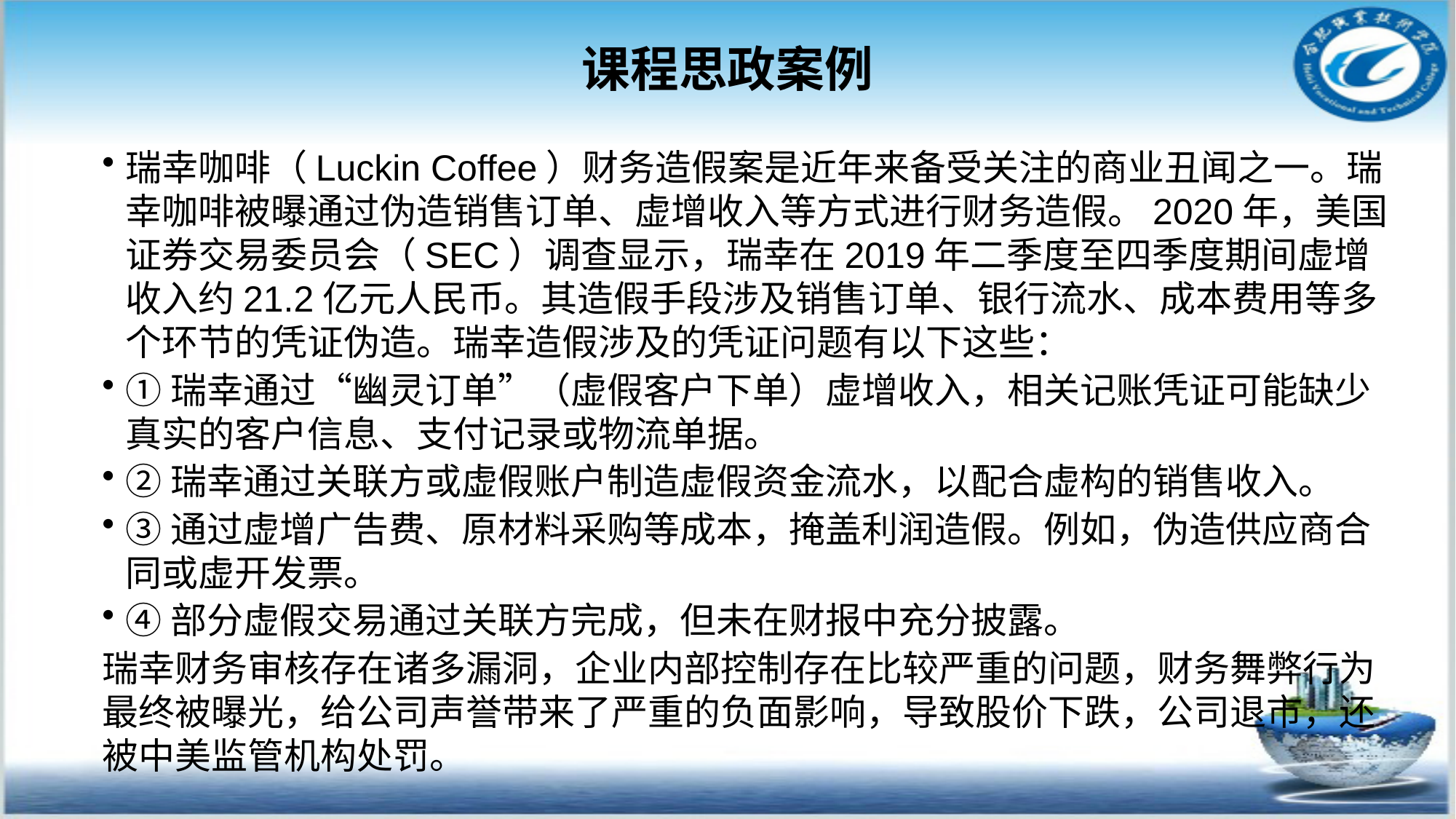

# 课程思政案例
瑞幸咖啡（Luckin Coffee）财务造假案是近年来备受关注的商业丑闻之一。瑞幸咖啡被曝通过伪造销售订单、虚增收入等方式进行财务造假。2020年，美国证券交易委员会（SEC）调查显示，瑞幸在2019年二季度至四季度期间虚增收入约21.2亿元人民币。其造假手段涉及销售订单、银行流水、成本费用等多个环节的凭证伪造。瑞幸造假涉及的凭证问题有以下这些：
①瑞幸通过“幽灵订单”（虚假客户下单）虚增收入，相关记账凭证可能缺少真实的客户信息、支付记录或物流单据。
②瑞幸通过关联方或虚假账户制造虚假资金流水，以配合虚构的销售收入。
③通过虚增广告费、原材料采购等成本，掩盖利润造假。例如，伪造供应商合同或虚开发票。
④部分虚假交易通过关联方完成，但未在财报中充分披露。
瑞幸财务审核存在诸多漏洞，企业内部控制存在比较严重的问题，财务舞弊行为最终被曝光，给公司声誉带来了严重的负面影响，导致股价下跌，公司退市，还被中美监管机构处罚。